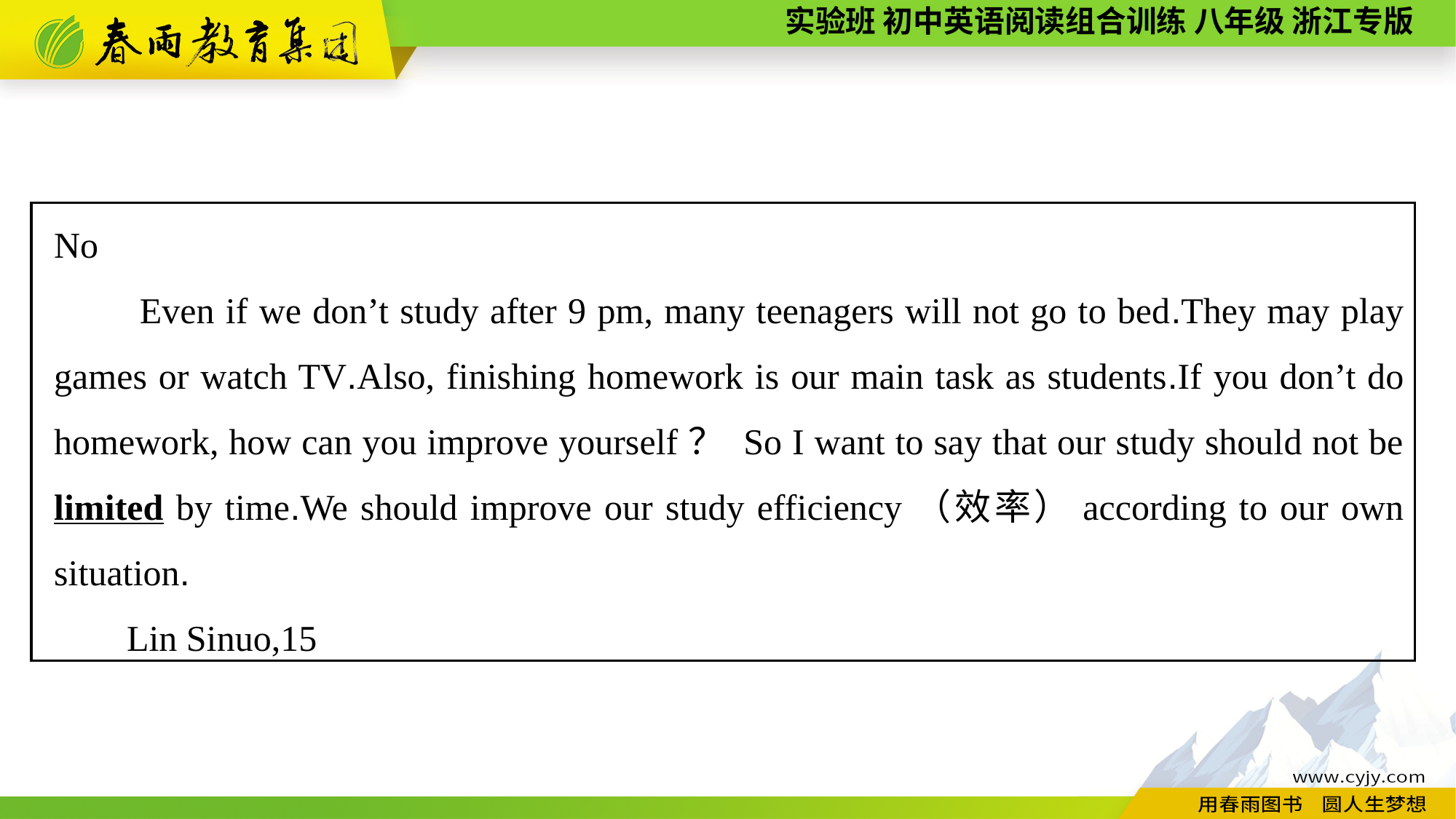

No
　　Even if we don’t study after 9 pm, many teenagers will not go to bed.They may play games or watch TV.Also, finishing homework is our main task as students.If you don’t do homework, how can you improve yourself？ So I want to say that our study should not be limited by time.We should improve our study efficiency（效率）according to our own situation.
Lin Sinuo,15